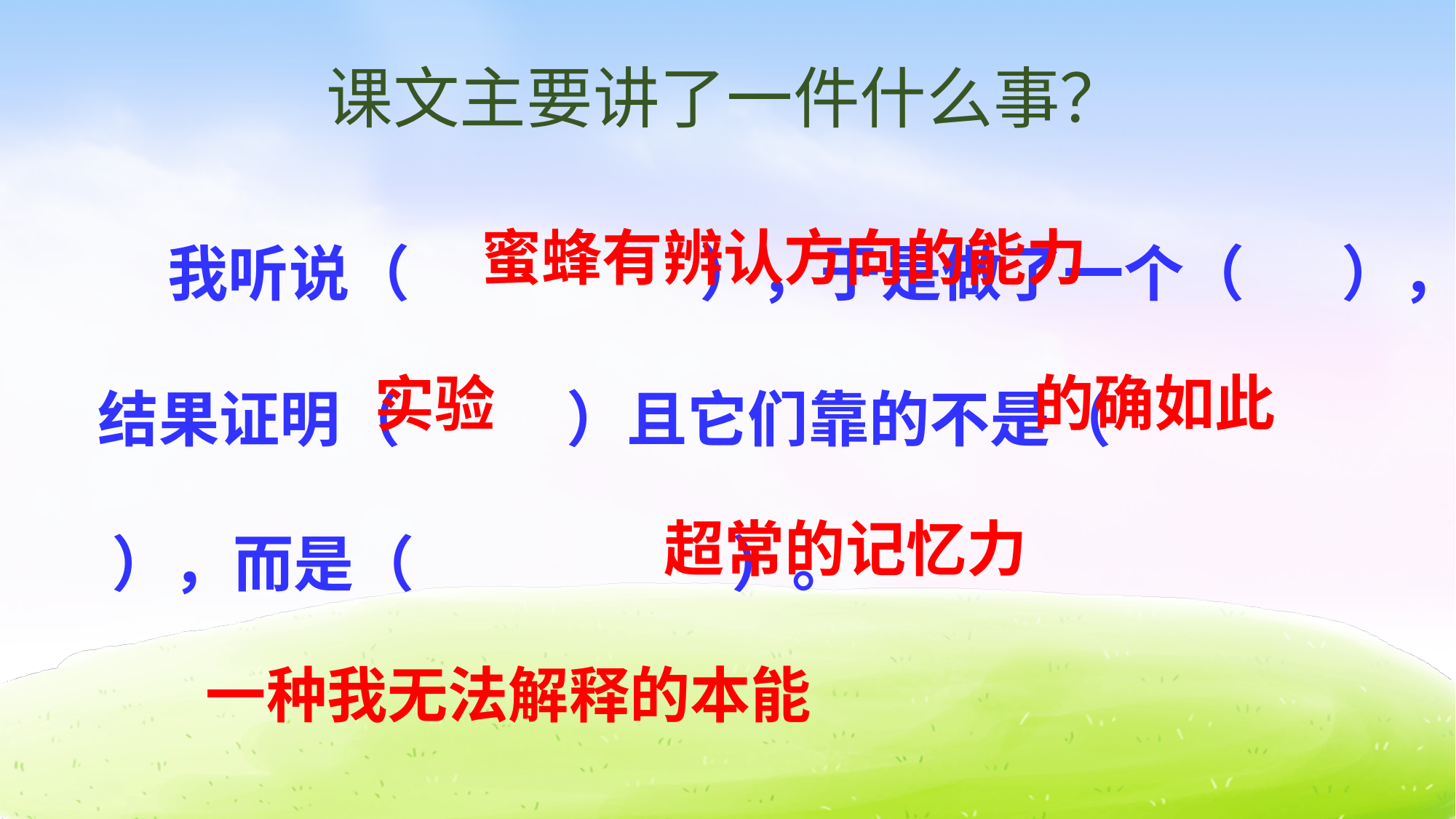

课文主要讲了一件什么事？
    我听说（                     ），于是做了一个（       ），结果证明（            ）且它们靠的不是（                  ），而是（                       ）。
蜜蜂有辨认方向的能力
的确如此
实验
超常的记忆力
一种我无法解释的本能